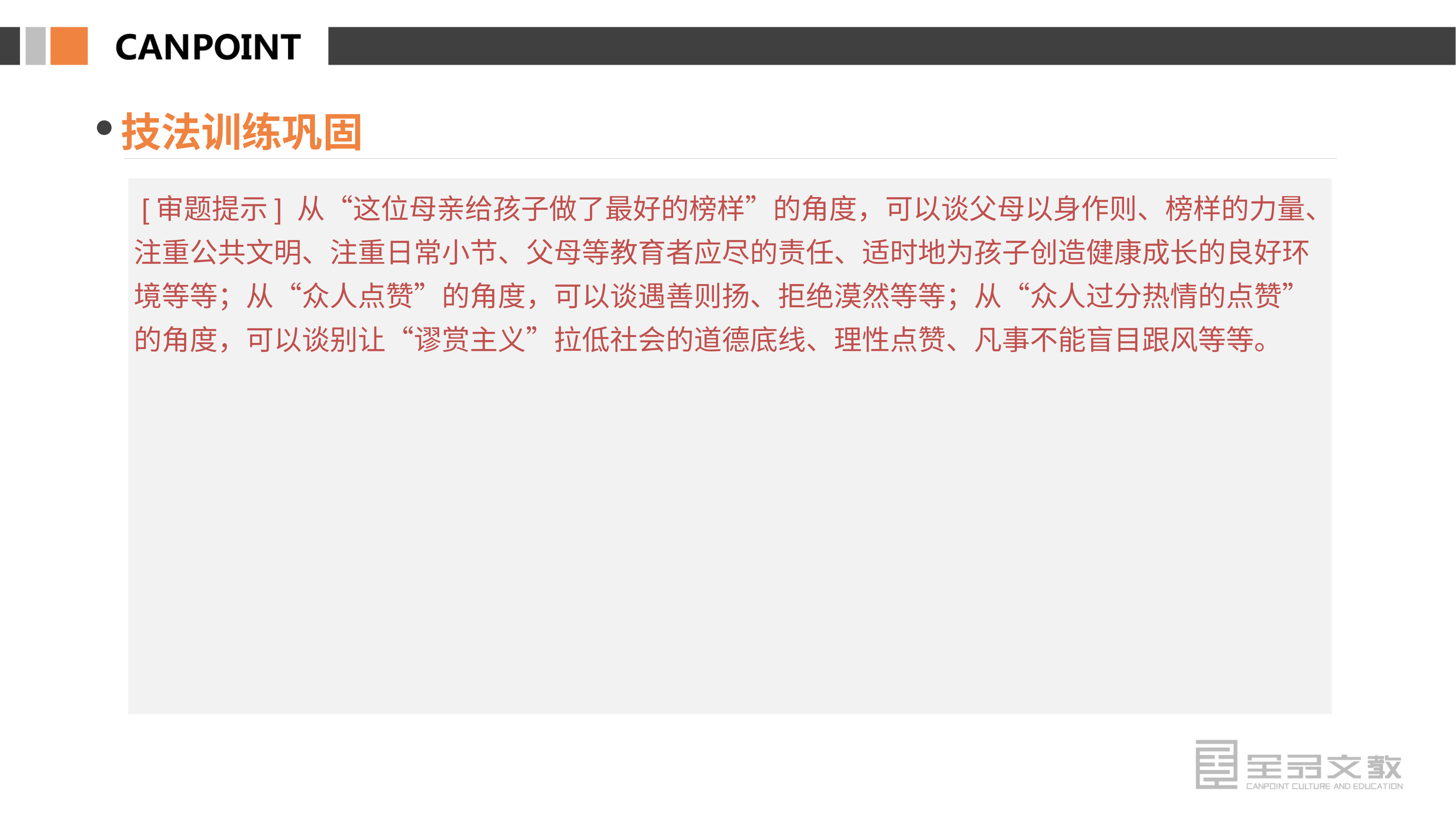

技法训练巩固

 [审题提示] 从“这位母亲给孩子做了最好的榜样”的角度，可以谈父母以身作则、榜样的力量、注重公共文明、注重日常小节、父母等教育者应尽的责任、适时地为孩子创造健康成长的良好环境等等；从“众人点赞”的角度，可以谈遇善则扬、拒绝漠然等等；从“众人过分热情的点赞”的角度，可以谈别让“谬赏主义”拉低社会的道德底线、理性点赞、凡事不能盲目跟风等等。